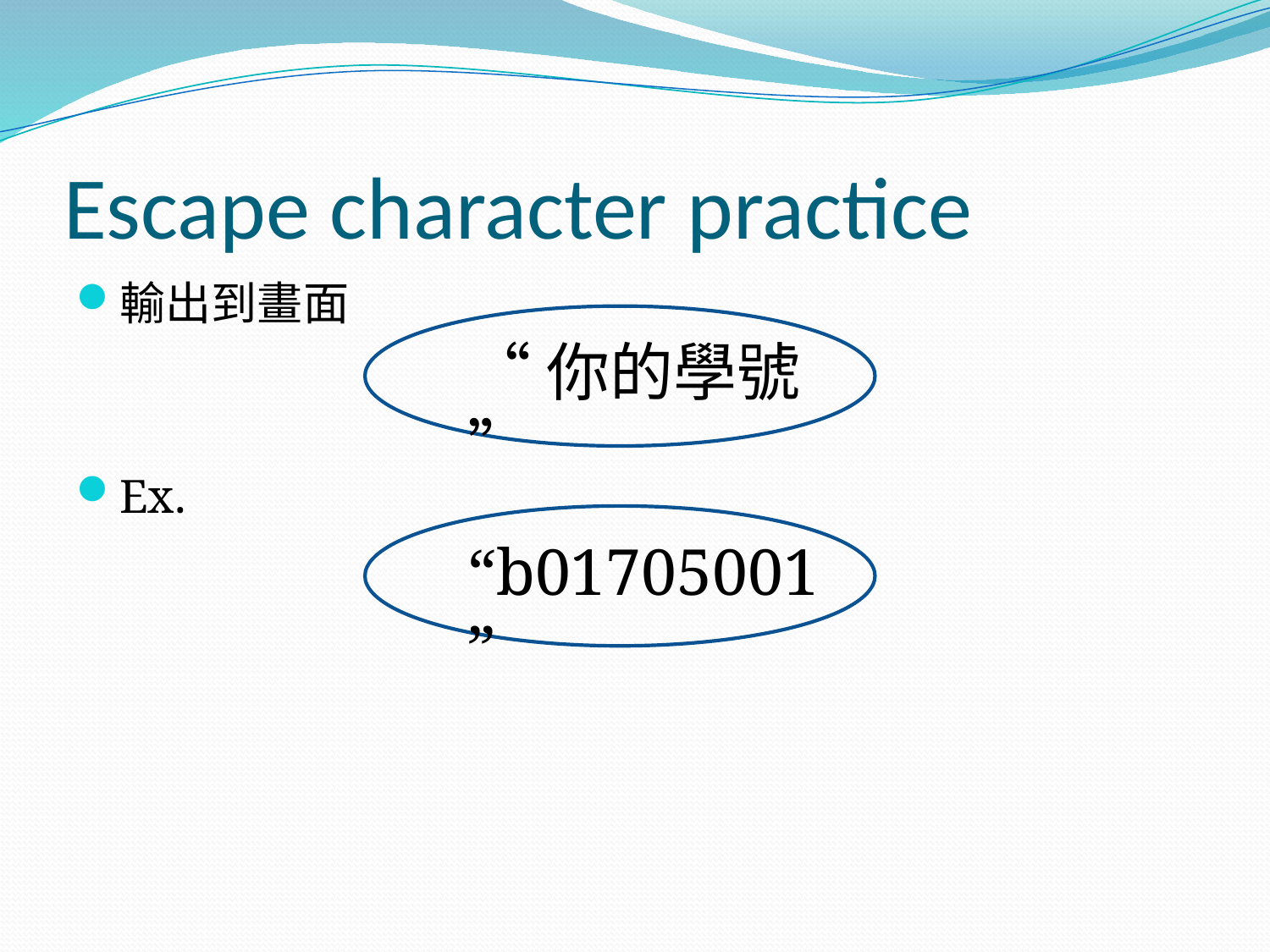

# Escape character practice
輸出到畫面

Ex.

“你的學號”

“b01705001”